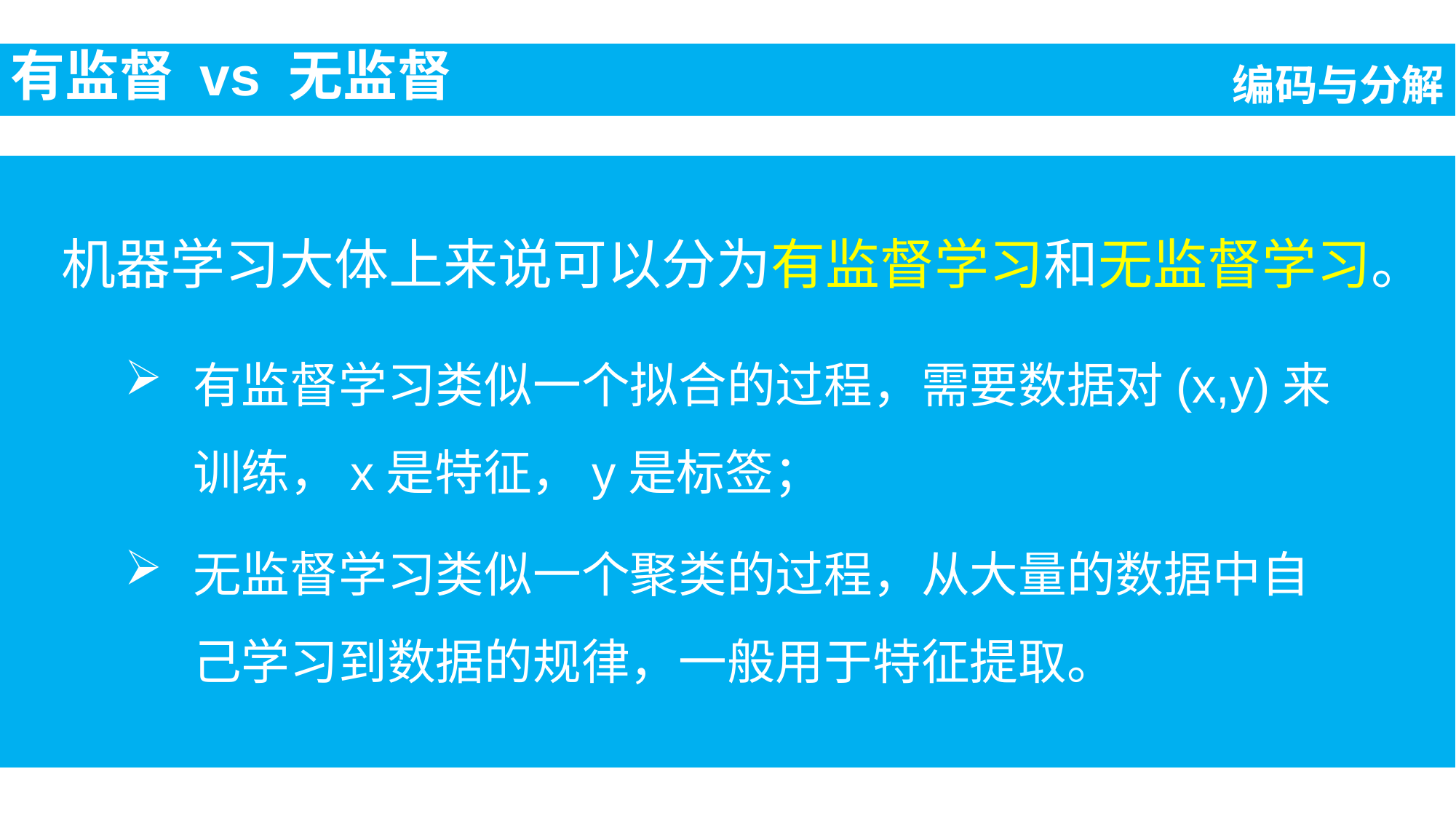

有监督 vs 无监督
编码与分解
机器学习大体上来说可以分为有监督学习和无监督学习。
有监督学习类似一个拟合的过程，需要数据对(x,y)来训练，x是特征，y是标签；
无监督学习类似一个聚类的过程，从大量的数据中自己学习到数据的规律，一般用于特征提取。